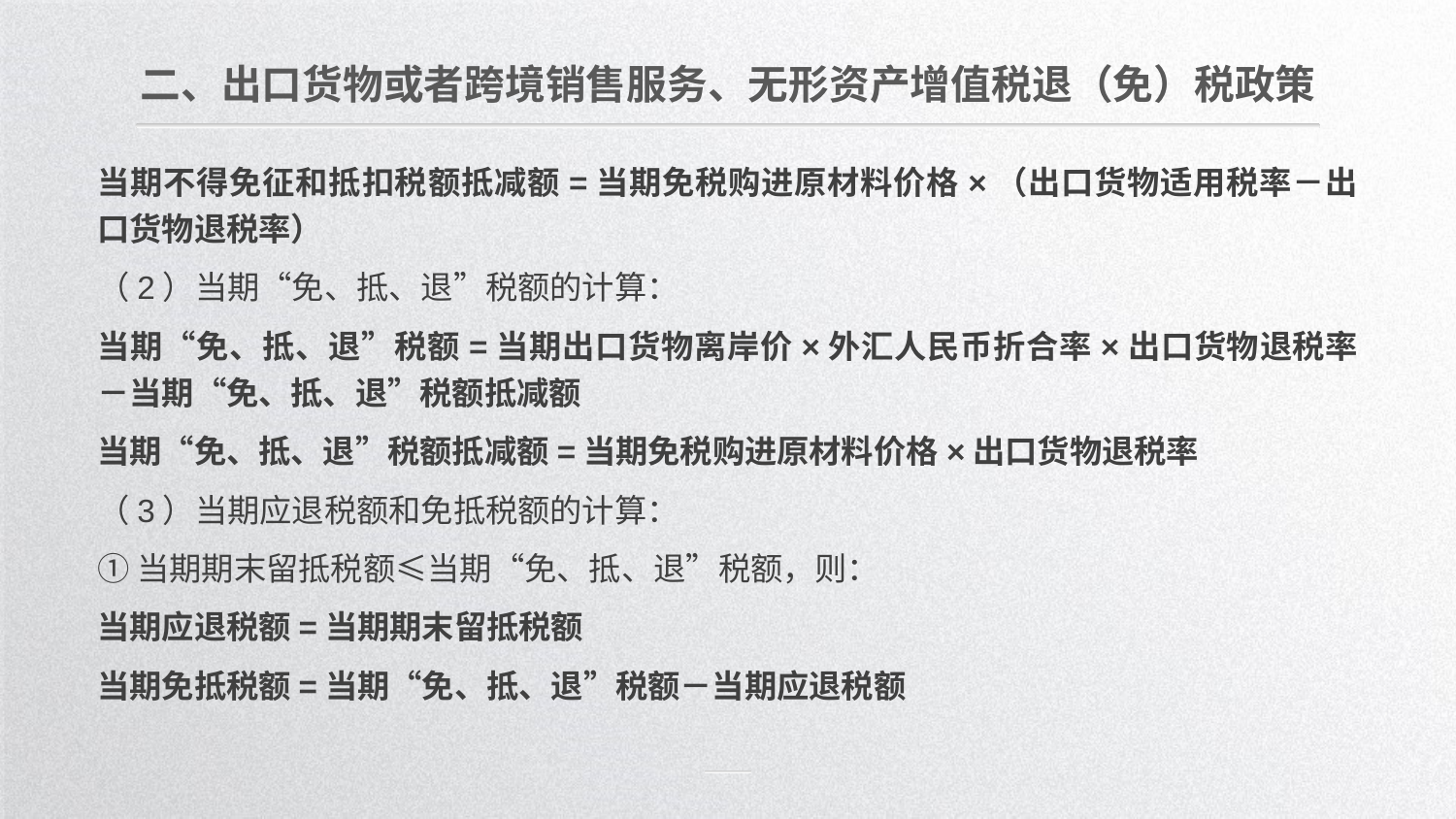

二、出口货物或者跨境销售服务、无形资产增值税退（免）税政策
当期不得免征和抵扣税额抵减额=当期免税购进原材料价格×（出口货物适用税率－出口货物退税率）
（2）当期“免、抵、退”税额的计算：
当期“免、抵、退”税额=当期出口货物离岸价×外汇人民币折合率×出口货物退税率－当期“免、抵、退”税额抵减额
当期“免、抵、退”税额抵减额=当期免税购进原材料价格×出口货物退税率
（3）当期应退税额和免抵税额的计算：
①当期期末留抵税额≤当期“免、抵、退”税额，则：
当期应退税额=当期期末留抵税额
当期免抵税额=当期“免、抵、退”税额－当期应退税额